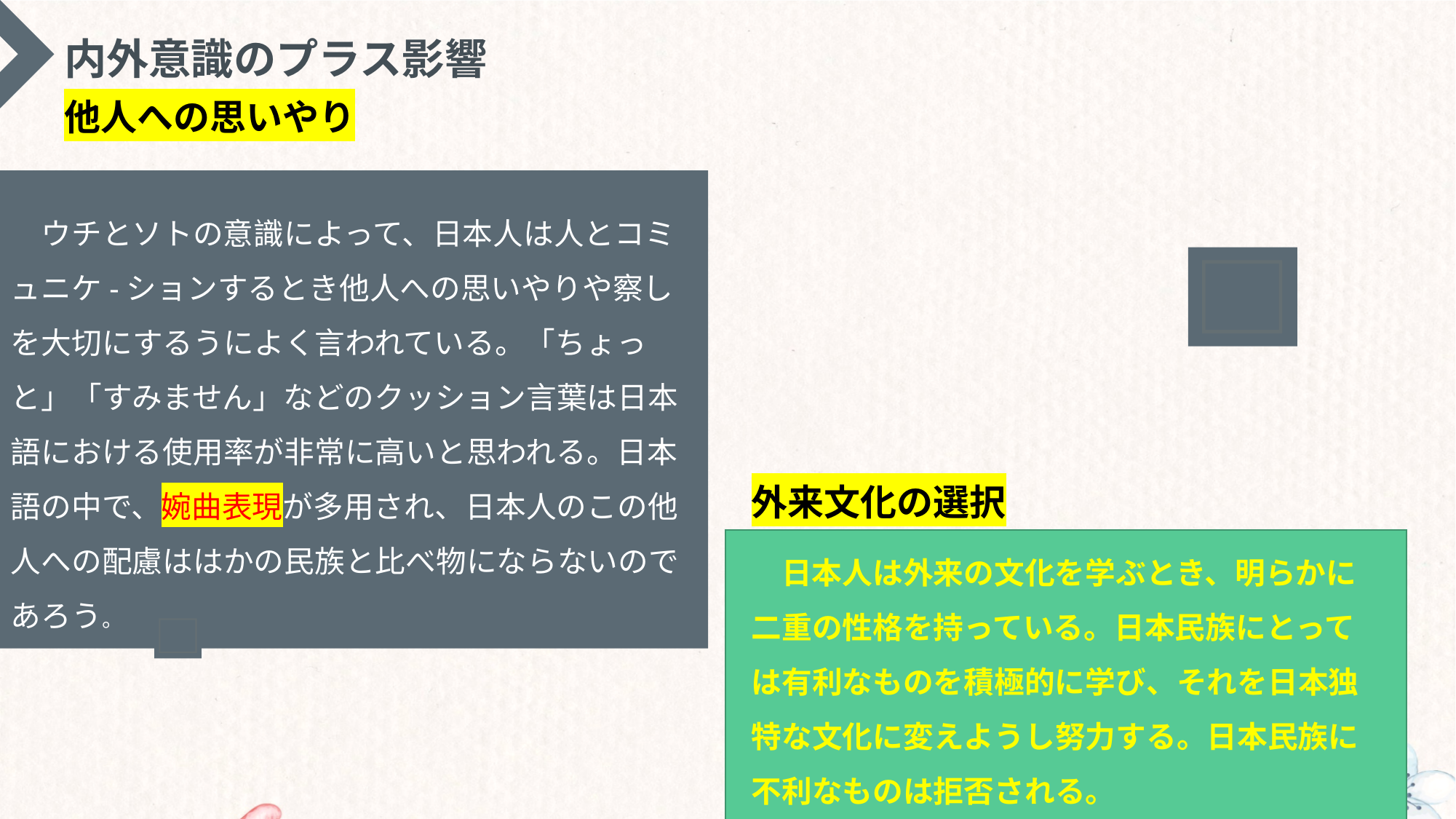

内外意識のプラス影響

他人への思いやり

　ウチとソトの意識によって、日本人は人とコミュニケ-ションするとき他人への思いやりや察しを大切にするうによく言われている。「ちょっと」「すみません」などのクッション言葉は日本語における使用率が非常に高いと思われる。日本語の中で、婉曲表現が多用され、日本人のこの他人への配慮ははかの民族と比べ物にならないのであろう。

外来文化の選択
　日本人は外来の文化を学ぶとき、明らかに二重の性格を持っている。日本民族にとっては有利なものを積極的に学び、それを日本独特な文化に変えようし努力する。日本民族に不利なものは拒否される。